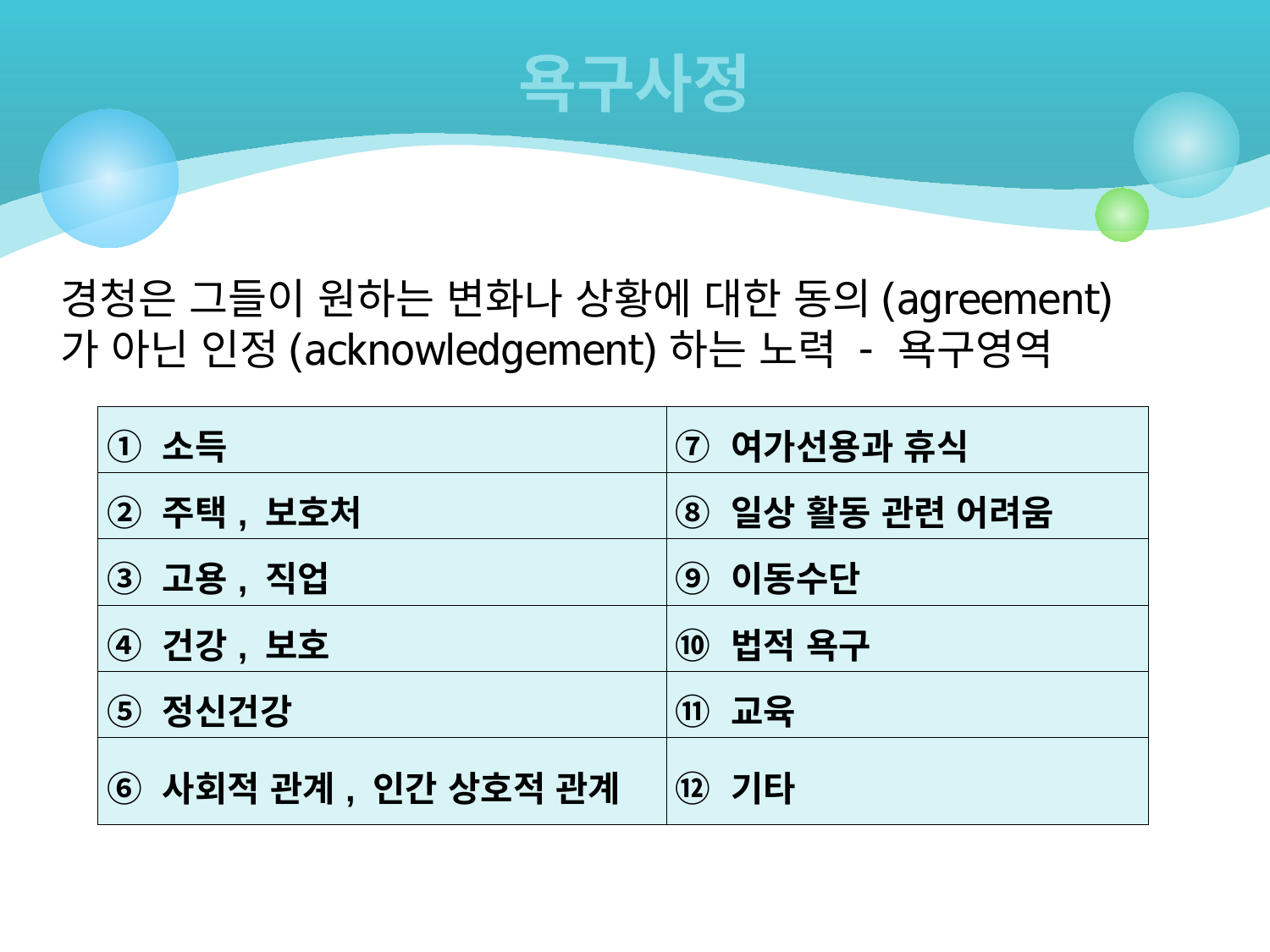

# 욕구사정
경청은 그들이 원하는 변화나 상황에 대한 동의(agreement)
가 아닌 인정(acknowledgement)하는 노력 - 욕구영역
| ① 소득 | ⑦ 여가선용과 휴식 |
| --- | --- |
| ② 주택, 보호처 | ⑧ 일상 활동 관련 어려움 |
| ③ 고용, 직업 | ⑨ 이동수단 |
| ④ 건강, 보호 | ⑩ 법적 욕구 |
| ⑤ 정신건강 | ⑪ 교육 |
| ⑥ 사회적 관계, 인간 상호적 관계 | ⑫ 기타 |